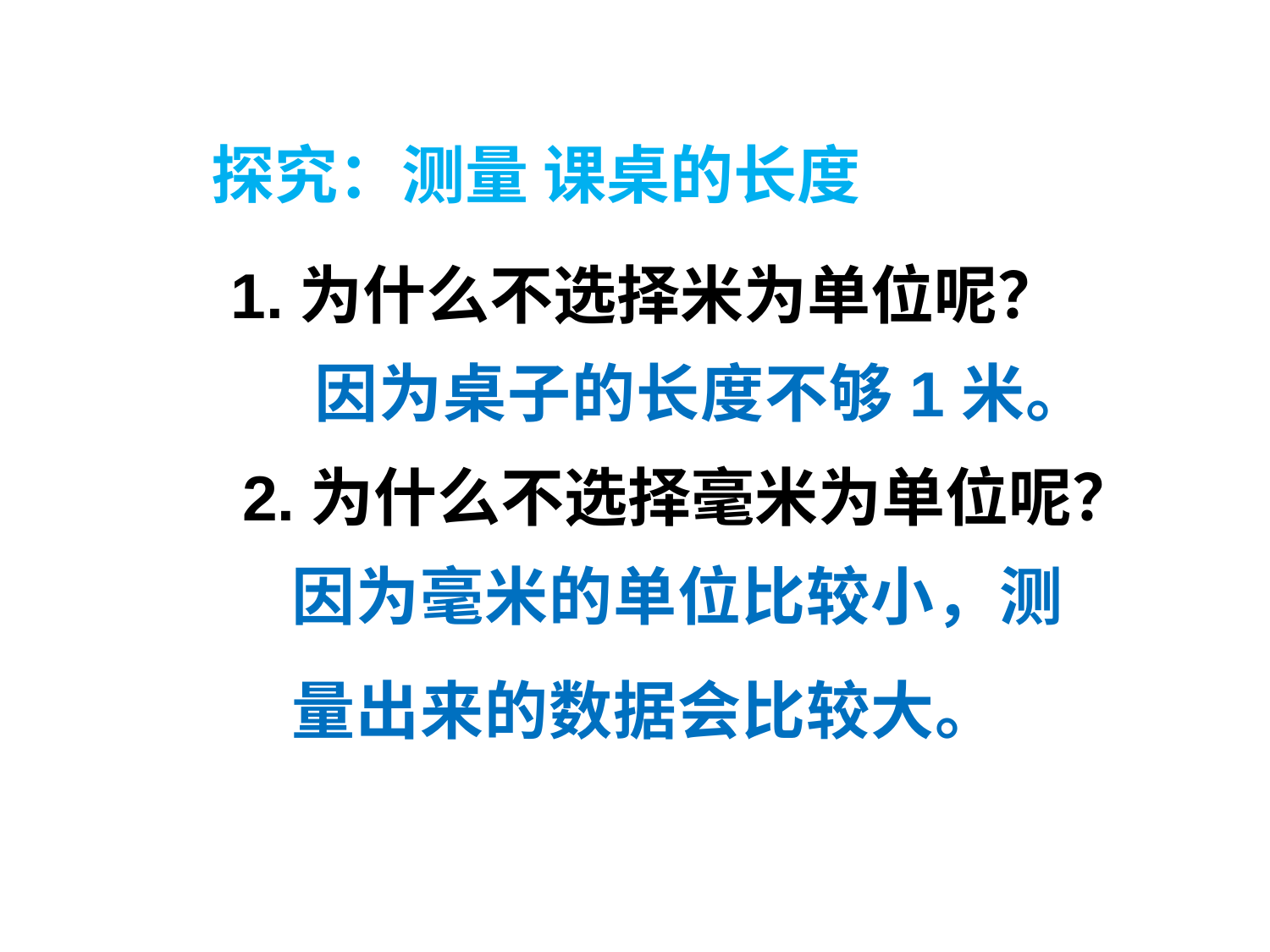

探究：测量 课桌的长度
1.为什么不选择米为单位呢？
 因为桌子的长度不够1米。
2.为什么不选择毫米为单位呢？
因为毫米的单位比较小，测量出来的数据会比较大。